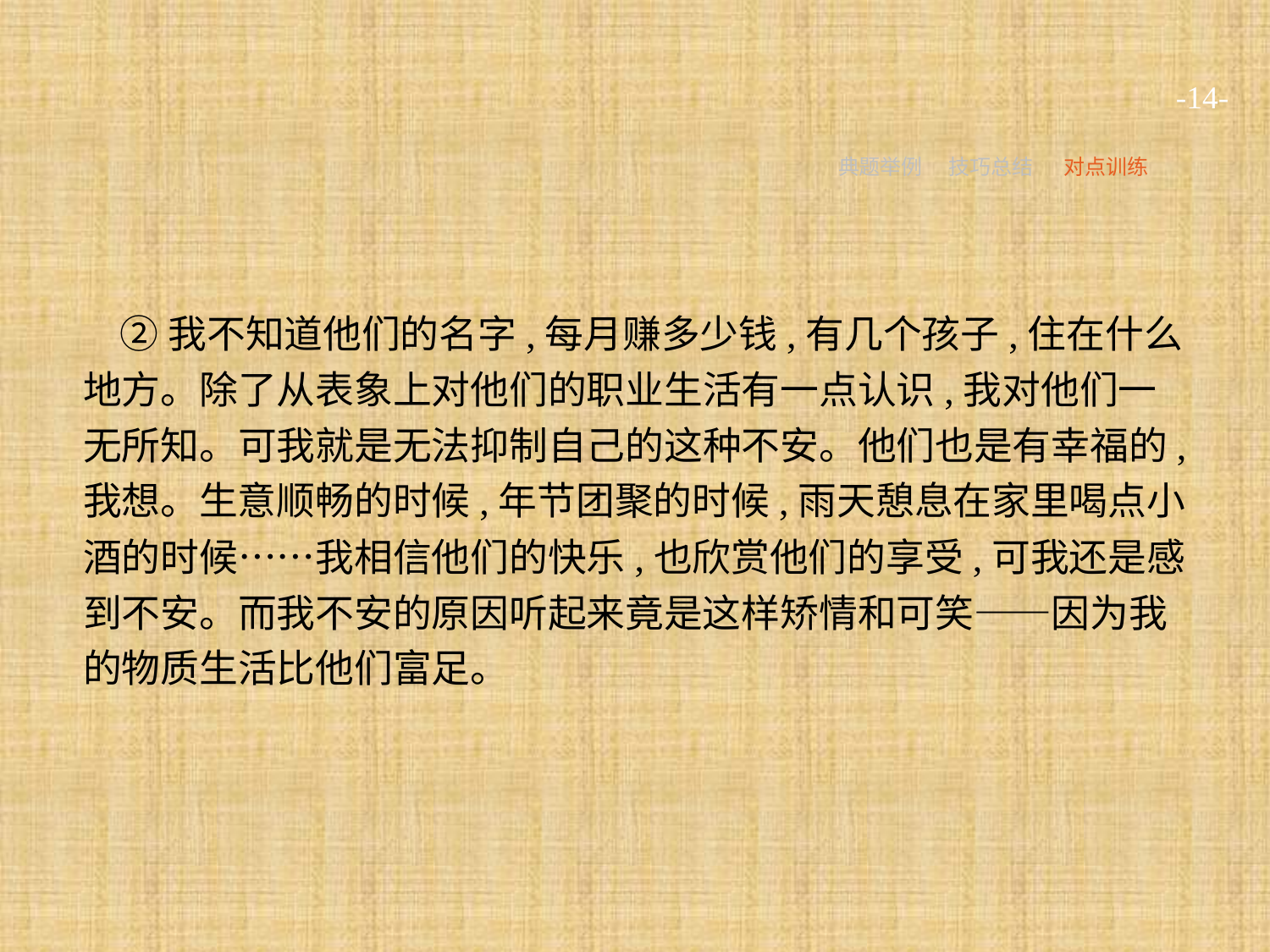

-14-
典题举例
技巧总结
对点训练
②我不知道他们的名字,每月赚多少钱,有几个孩子,住在什么地方。除了从表象上对他们的职业生活有一点认识,我对他们一无所知。可我就是无法抑制自己的这种不安。他们也是有幸福的,我想。生意顺畅的时候,年节团聚的时候,雨天憩息在家里喝点小酒的时候……我相信他们的快乐,也欣赏他们的享受,可我还是感到不安。而我不安的原因听起来竟是这样矫情和可笑——因为我的物质生活比他们富足。